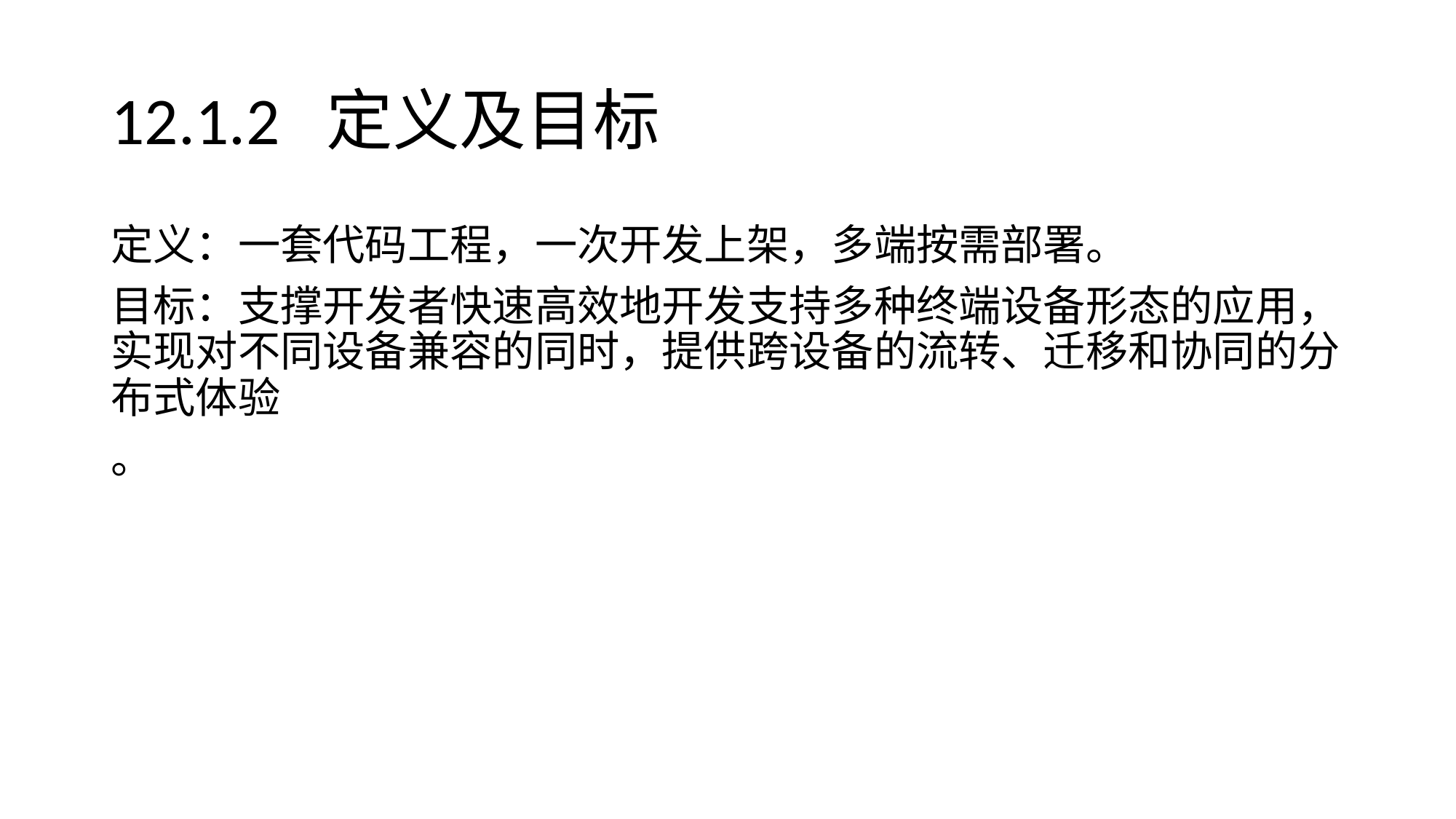

# 12.1.2  定义及目标
定义：一套代码工程，一次开发上架，多端按需部署。
目标：支撑开发者快速高效地开发支持多种终端设备形态的应用，实现对不同设备兼容的同时，提供跨设备的流转、迁移和协同的分布式体验
。